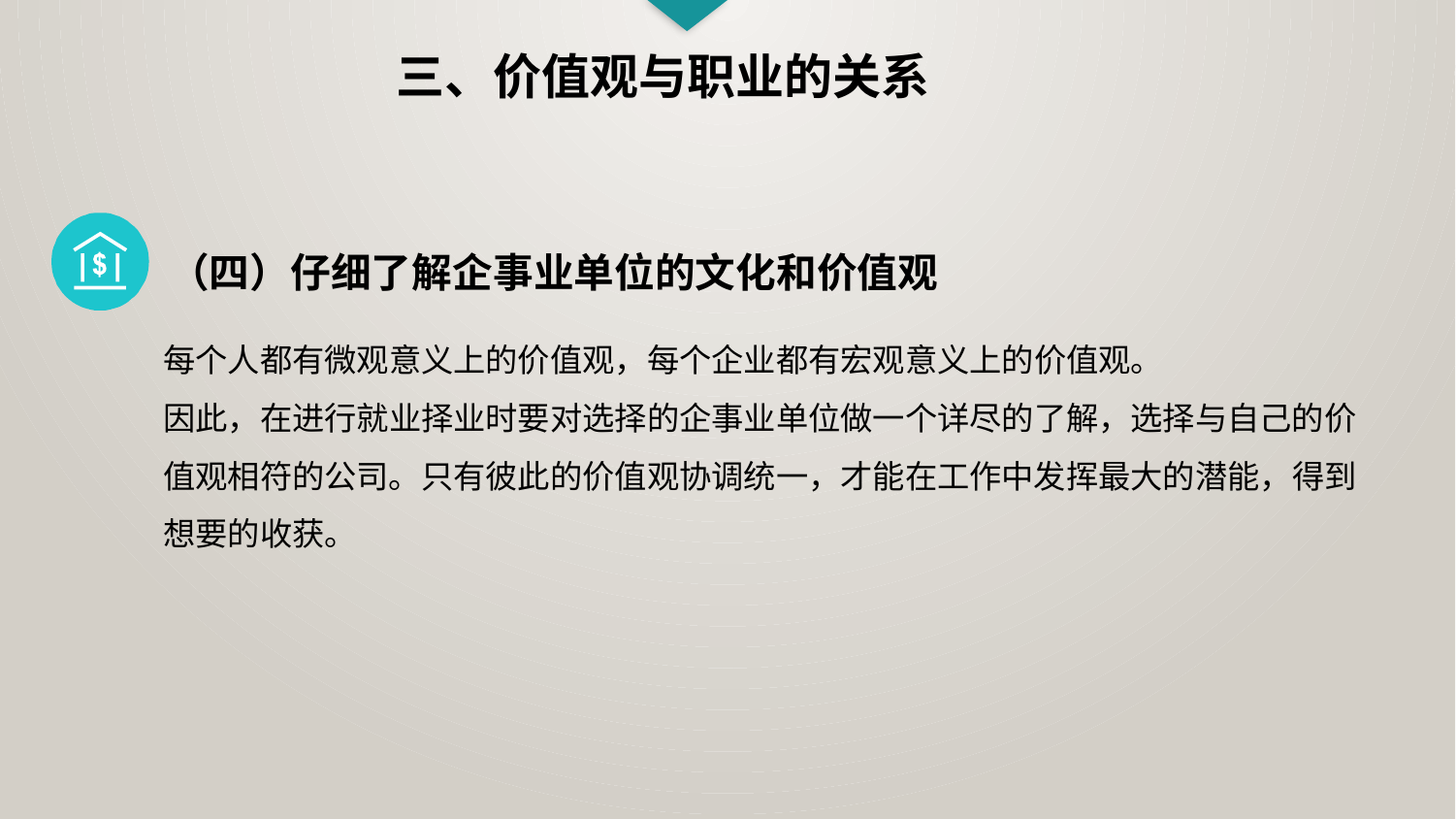

三、价值观与职业的关系

（四）仔细了解企事业单位的文化和价值观

每个人都有微观意义上的价值观，每个企业都有宏观意义上的价值观。
因此，在进行就业择业时要对选择的企事业单位做一个详尽的了解，选择与自己的价值观相符的公司。只有彼此的价值观协调统一，才能在工作中发挥最大的潜能，得到想要的收获。
75